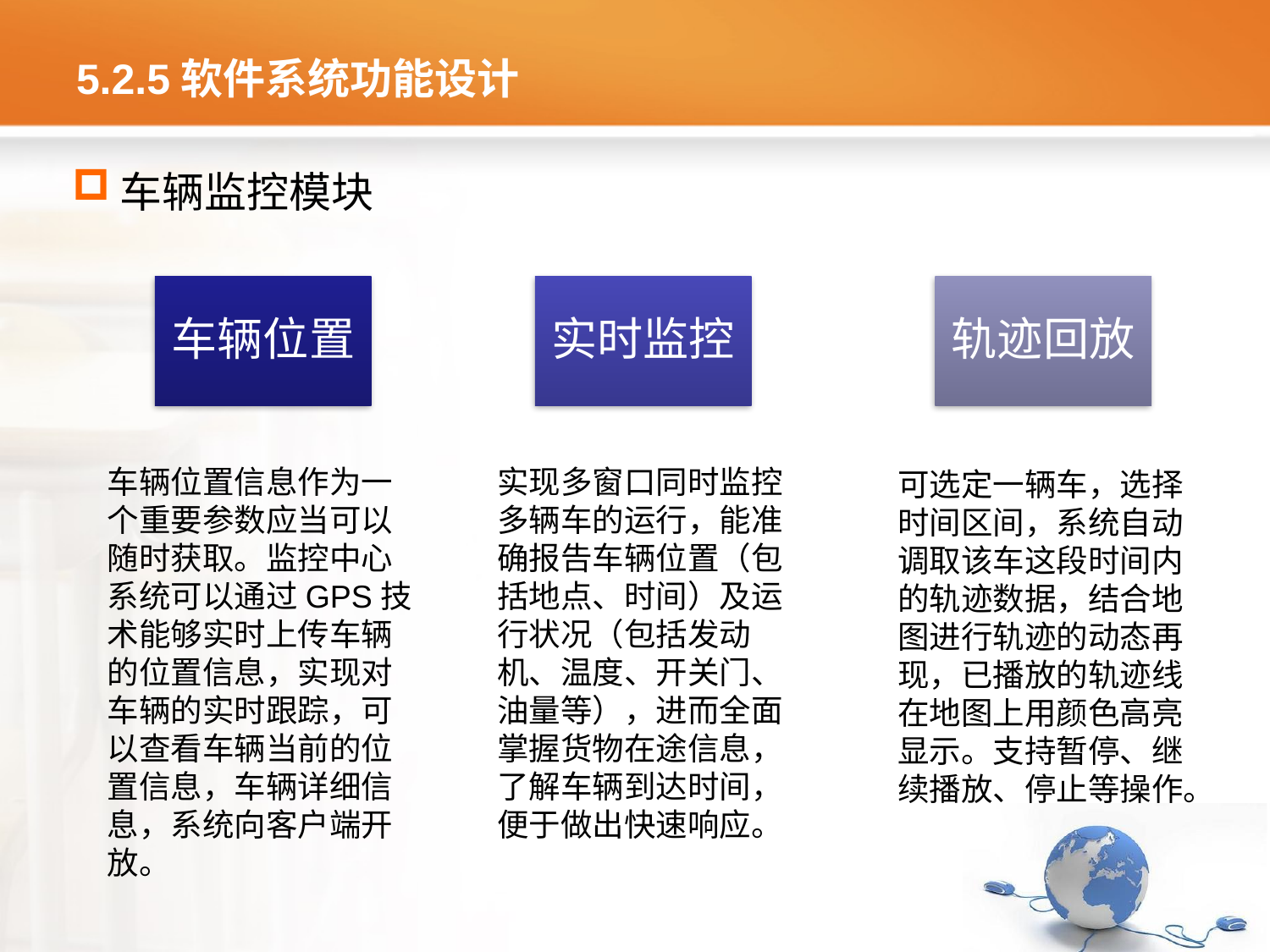

# 5.2.5软件系统功能设计
车辆监控模块
车辆位置
实时监控
轨迹回放
车辆位置信息作为一个重要参数应当可以随时获取。监控中心系统可以通过GPS技术能够实时上传车辆的位置信息，实现对车辆的实时跟踪，可以查看车辆当前的位置信息，车辆详细信息，系统向客户端开放。
实现多窗口同时监控多辆车的运行，能准确报告车辆位置（包括地点、时间）及运行状况（包括发动机、温度、开关门、油量等），进而全面掌握货物在途信息，了解车辆到达时间，便于做出快速响应。
可选定一辆车，选择时间区间，系统自动调取该车这段时间内的轨迹数据，结合地图进行轨迹的动态再现，已播放的轨迹线在地图上用颜色高亮显示。支持暂停、继续播放、停止等操作。